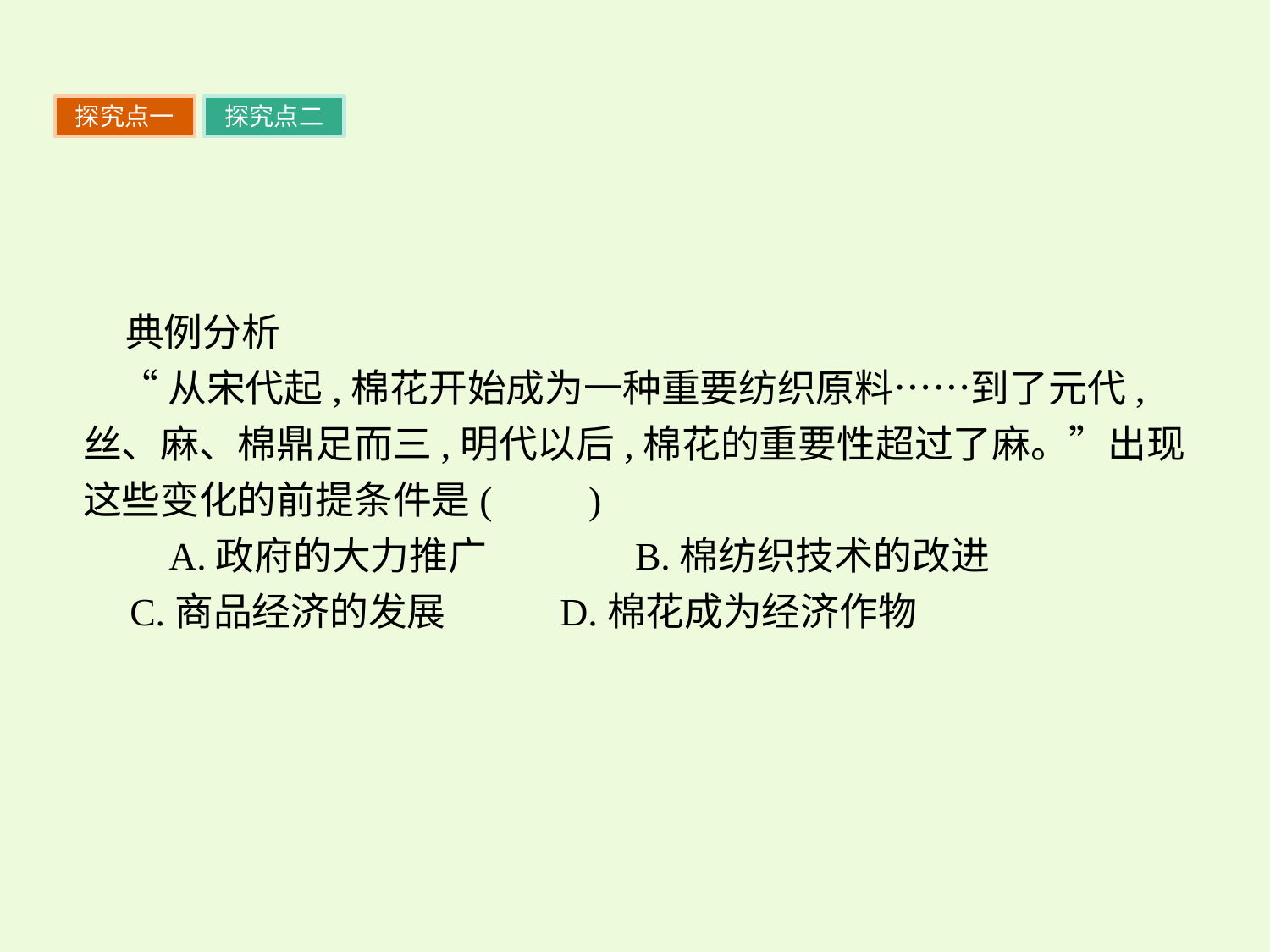

探究点一
探究点二
典例分析
“从宋代起,棉花开始成为一种重要纺织原料……到了元代,丝、麻、棉鼎足而三,明代以后,棉花的重要性超过了麻。”出现这些变化的前提条件是(　　)
     A.政府的大力推广		    B.棉纺织技术的改进
 C.商品经济的发展	          D.棉花成为经济作物